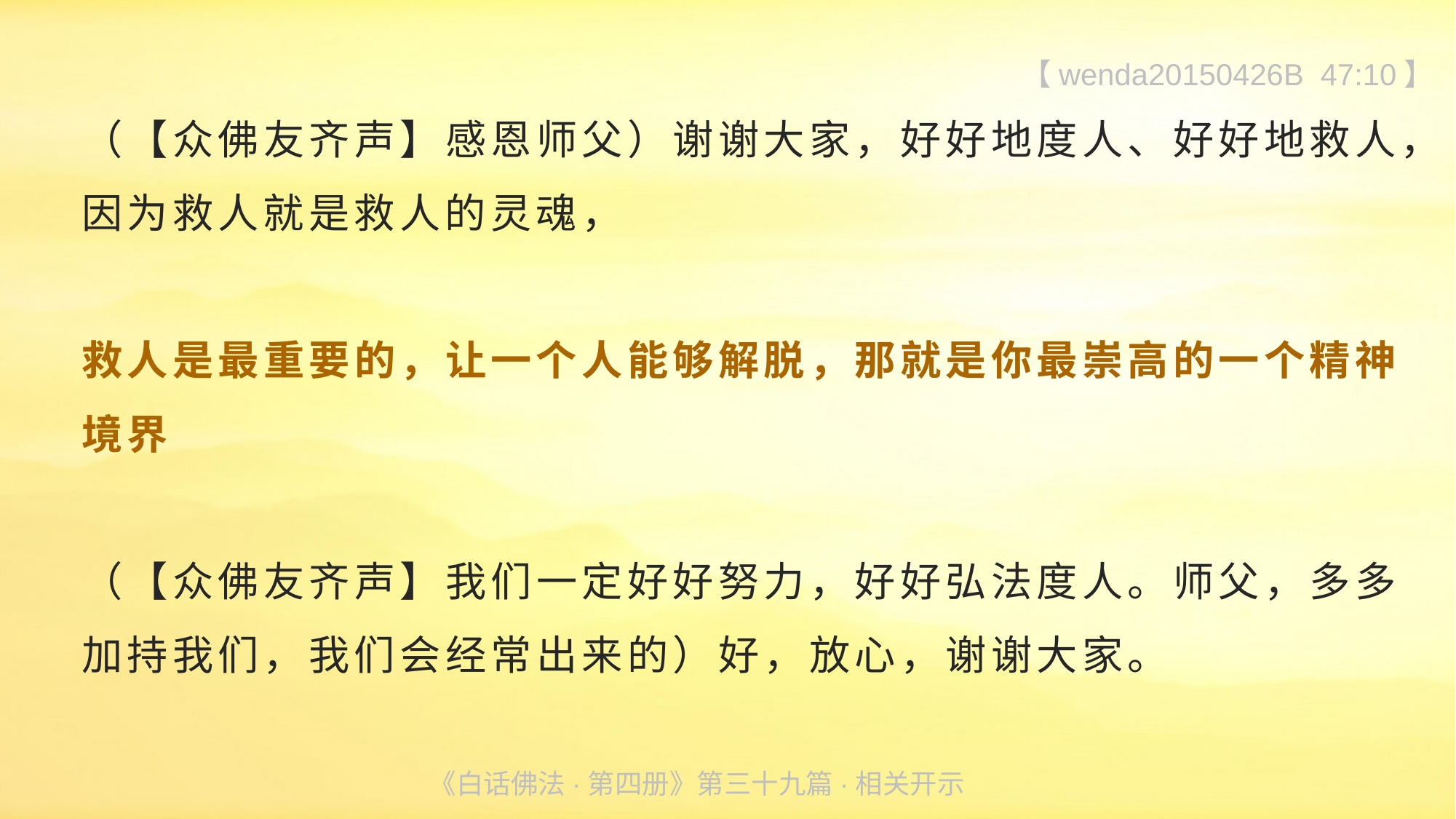

【wenda20150426B  47:10】
（【众佛友齐声】感恩师父）谢谢大家，好好地度人、好好地救人，因为救人就是救人的灵魂，

救人是最重要的，让一个人能够解脱，那就是你最崇高的一个精神境界

（【众佛友齐声】我们一定好好努力，好好弘法度人。师父，多多加持我们，我们会经常出来的）好，放心，谢谢大家。

《白话佛法·第四册》第三十九篇·相关开示